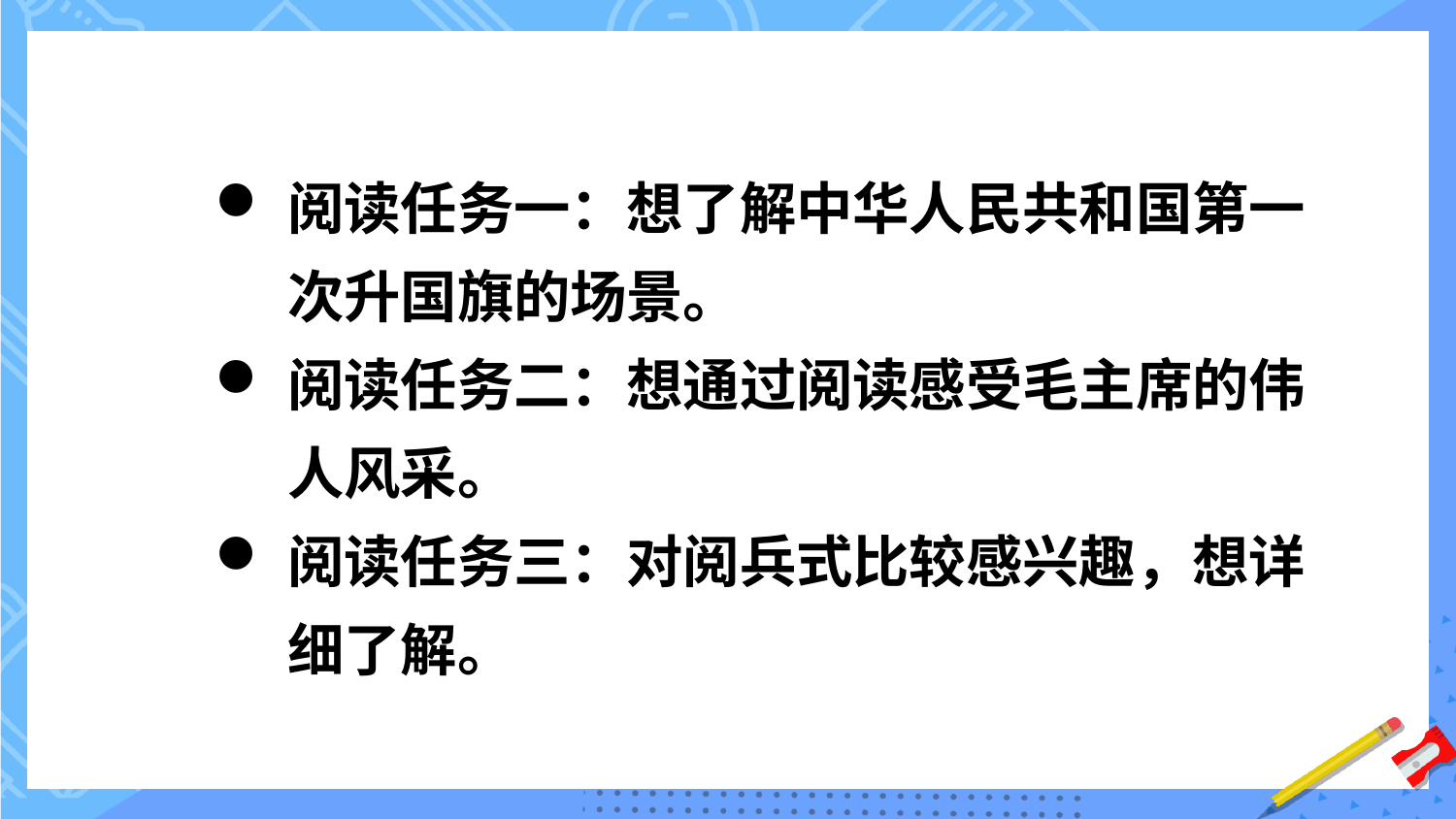

阅读任务一：想了解中华人民共和国第一次升国旗的场景。
阅读任务二：想通过阅读感受毛主席的伟人风采。
阅读任务三：对阅兵式比较感兴趣，想详细了解。